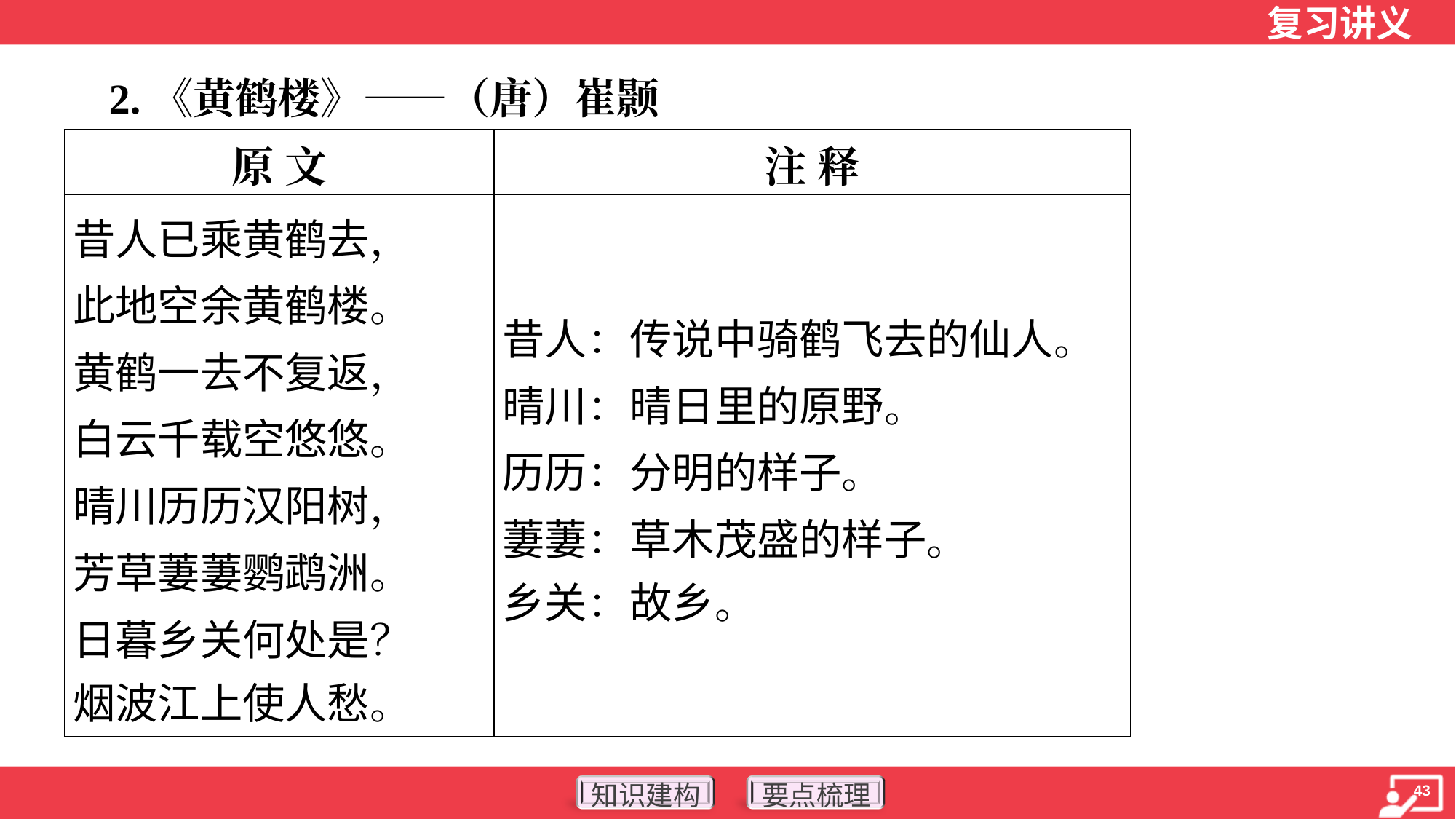

2.《黄鹤楼》——（唐）崔颢
| 原 文 | 注 释 |
| --- | --- |
| 昔人已乘黄鹤去， 此地空余黄鹤楼。 黄鹤一去不复返， 白云千载空悠悠。 晴川历历汉阳树， 芳草萋萋鹦鹉洲。 日暮乡关何处是？ 烟波江上使人愁。 | 昔人：传说中骑鹤飞去的仙人。 晴川：晴日里的原野。 历历：分明的样子。 萋萋：草木茂盛的样子。 乡关：故乡。 |